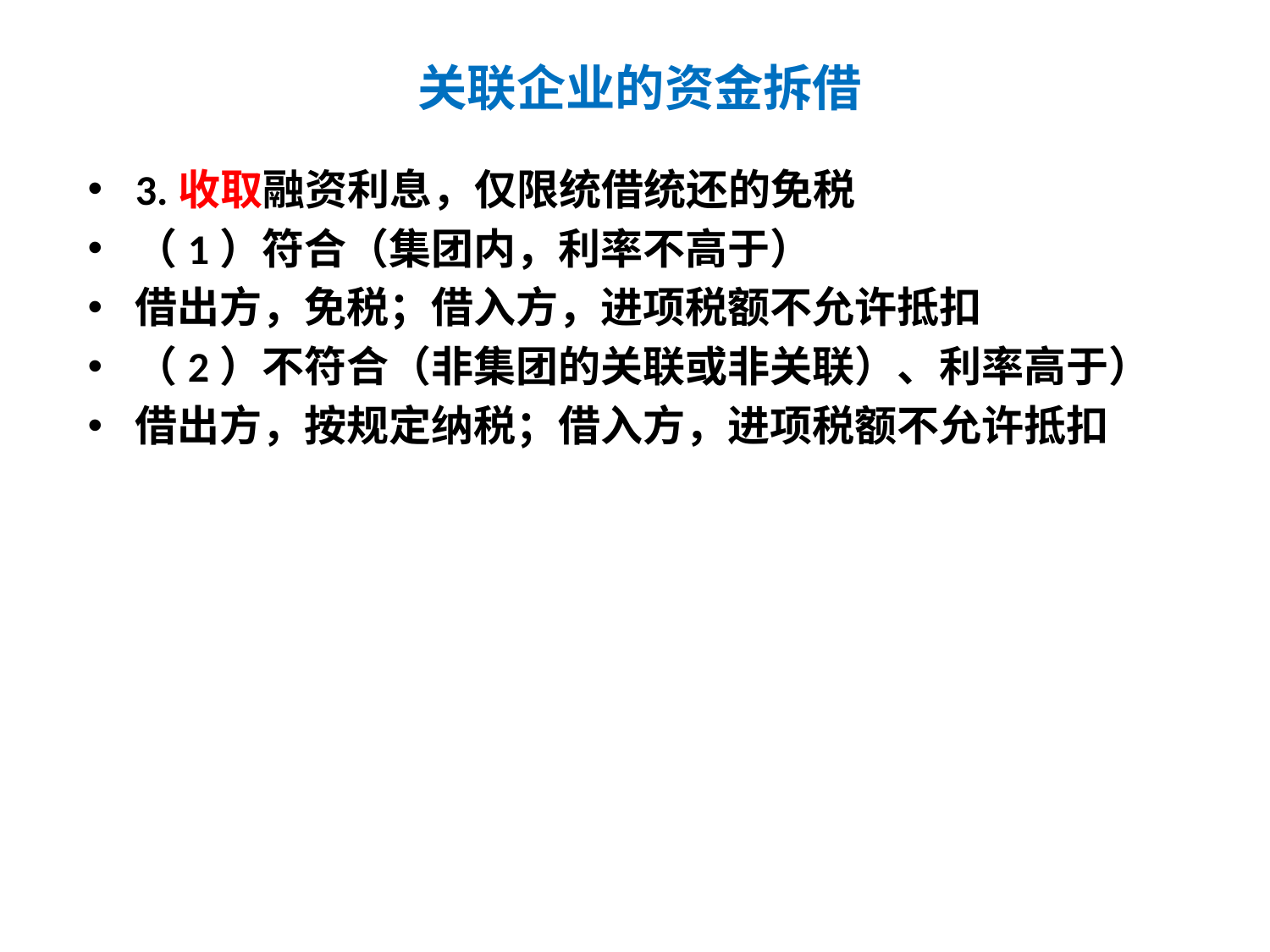

# 关联企业的资金拆借
3.收取融资利息，仅限统借统还的免税
（1）符合（集团内，利率不高于）
借出方，免税；借入方，进项税额不允许抵扣
（2）不符合（非集团的关联或非关联）、利率高于）
借出方，按规定纳税；借入方，进项税额不允许抵扣